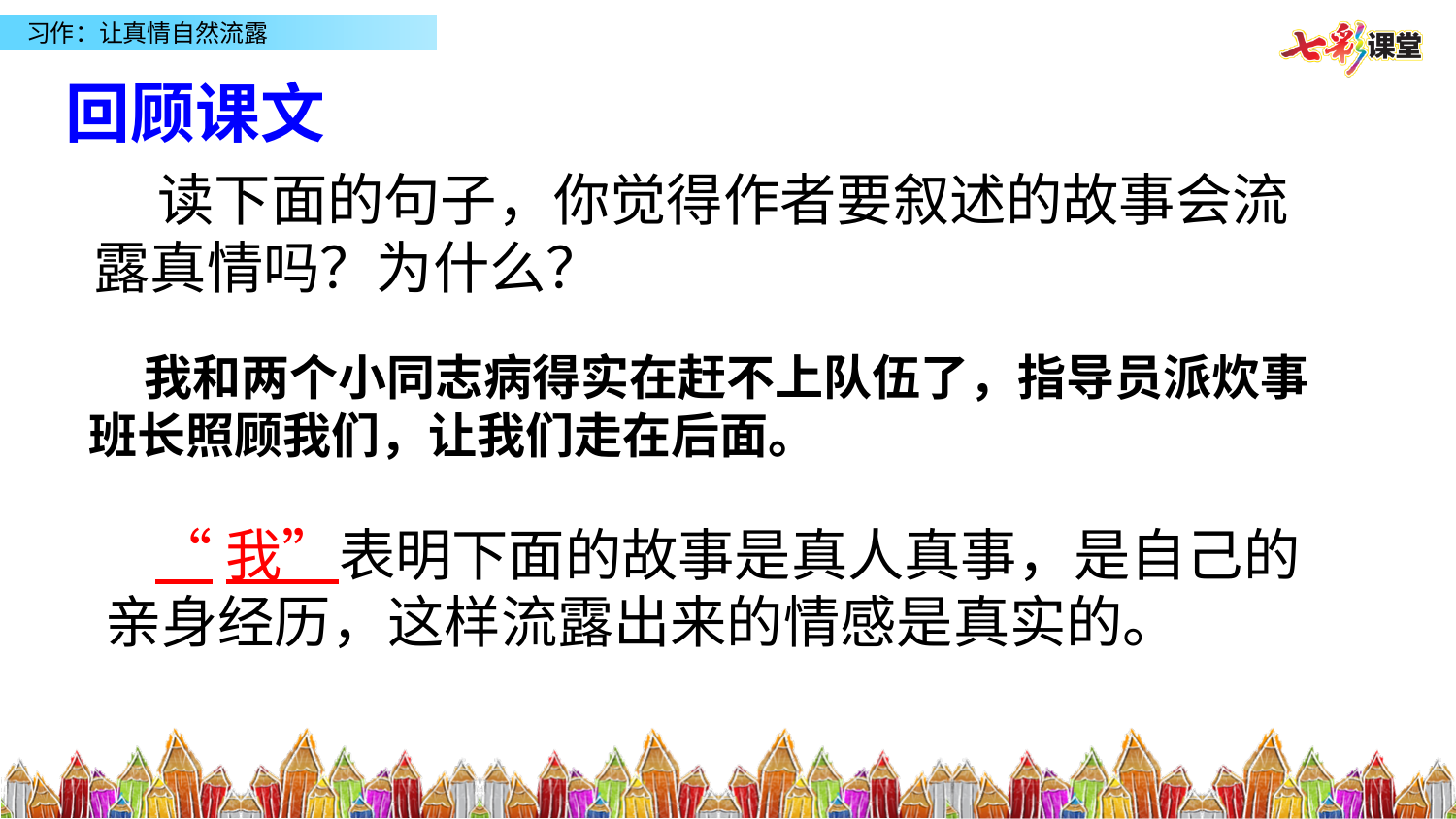

回顾课文
    读下面的句子，你觉得作者要叙述的故事会流露真情吗？为什么？
    我和两个小同志病得实在赶不上队伍了，指导员派炊事班长照顾我们，让我们走在后面。
    “我”表明下面的故事是真人真事，是自己的亲身经历，这样流露出来的情感是真实的。